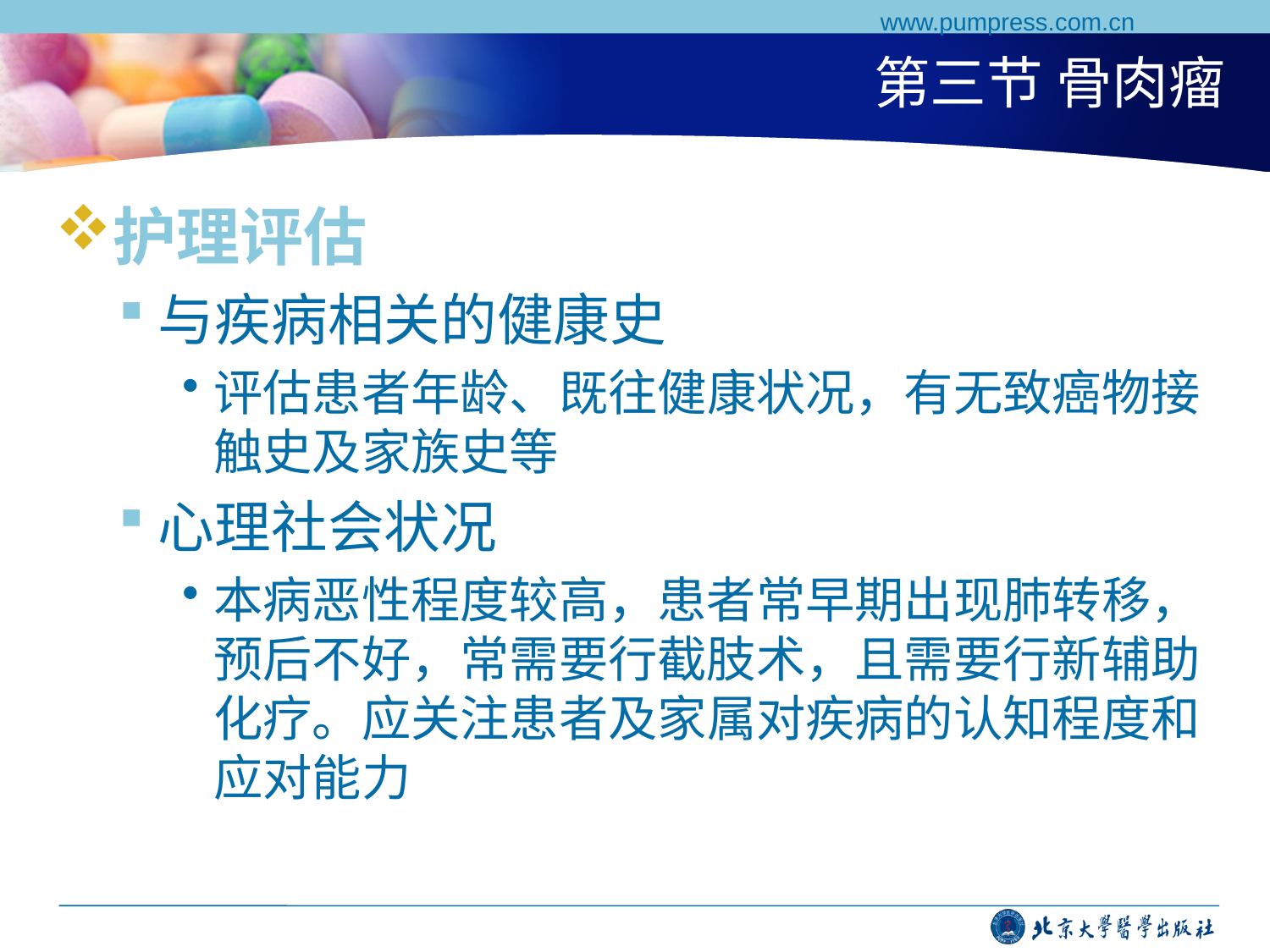

www.pumpress.com.cn
# 第三节 骨肉瘤
护理评估
与疾病相关的健康史
评估患者年龄、既往健康状况，有无致癌物接触史及家族史等
心理社会状况
本病恶性程度较高，患者常早期出现肺转移，预后不好，常需要行截肢术，且需要行新辅助化疗。应关注患者及家属对疾病的认知程度和应对能力